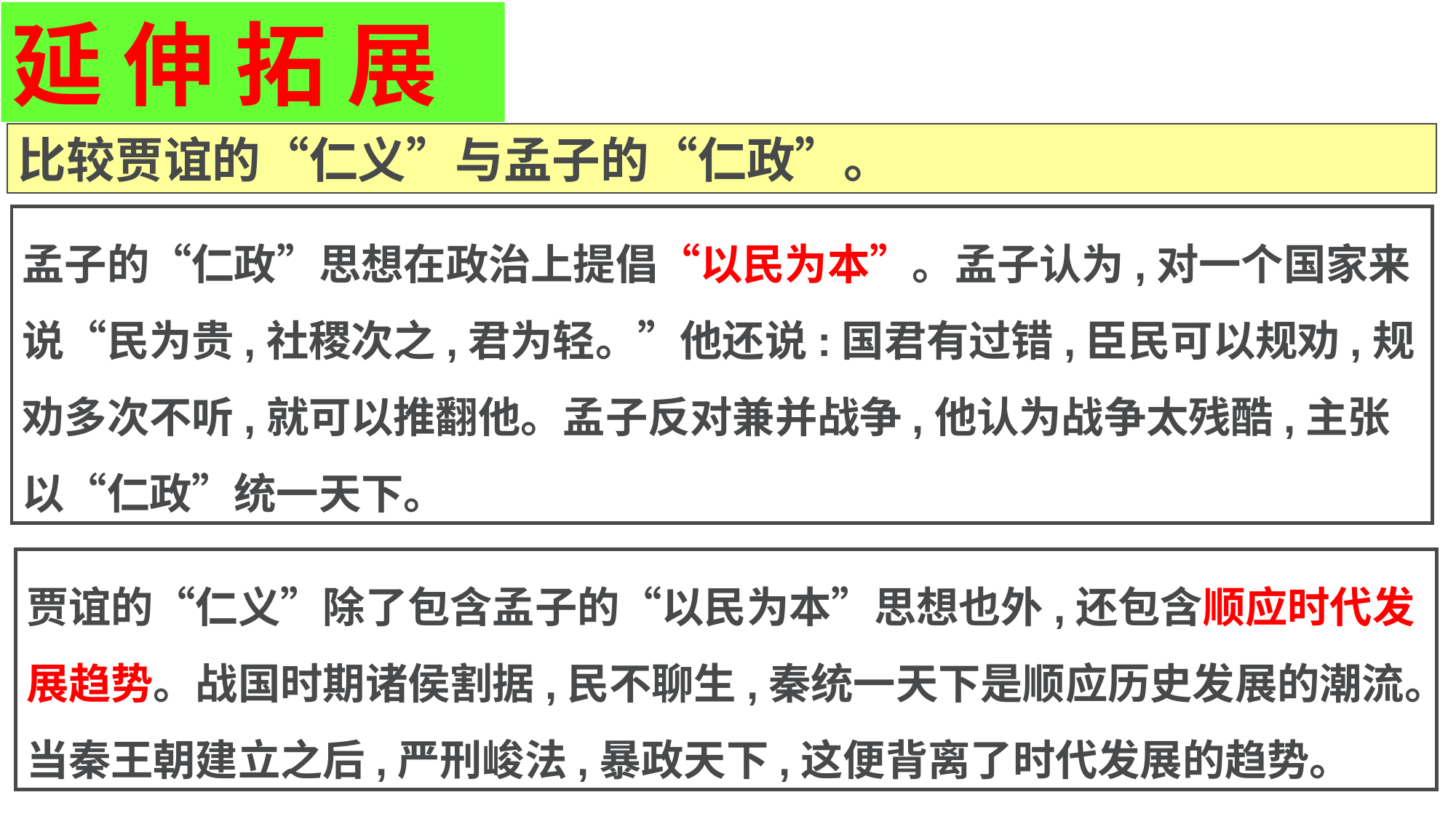

延 伸 拓 展
比较贾谊的“仁义”与孟子的“仁政”。
孟子的“仁政”思想在政治上提倡“以民为本”。孟子认为,对一个国家来说“民为贵,社稷次之,君为轻。”他还说:国君有过错,臣民可以规劝,规劝多次不听,就可以推翻他。孟子反对兼并战争,他认为战争太残酷,主张以“仁政”统一天下。
贾谊的“仁义”除了包含孟子的“以民为本”思想也外,还包含顺应时代发展趋势。战国时期诸侯割据,民不聊生,秦统一天下是顺应历史发展的潮流。当秦王朝建立之后,严刑峻法,暴政天下,这便背离了时代发展的趋势。